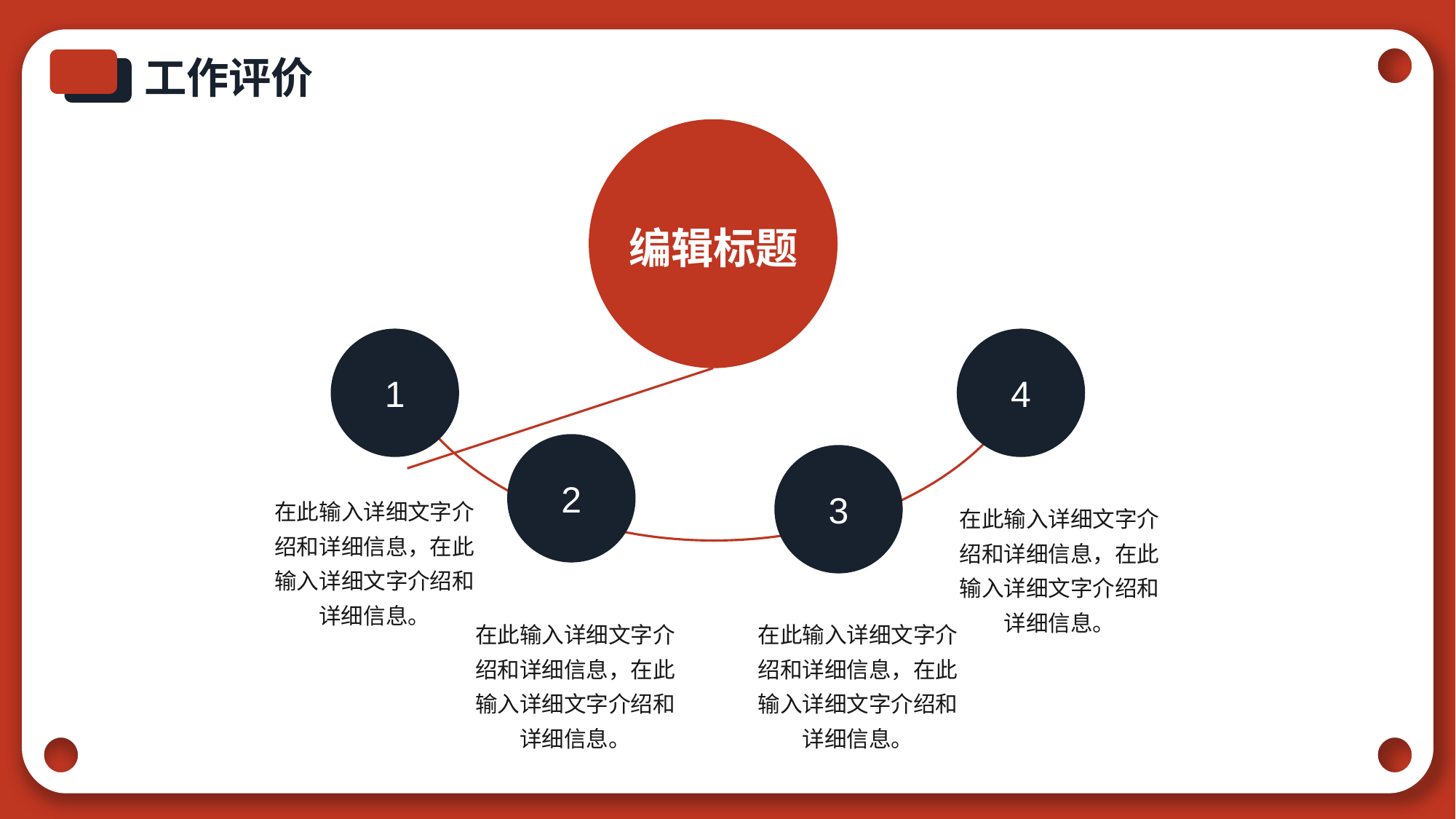

工作评价

编辑标题
1
4

2
3
在此输入详细文字介绍和详细信息，在此输入详细文字介绍和详细信息。
在此输入详细文字介绍和详细信息，在此输入详细文字介绍和详细信息。
在此输入详细文字介绍和详细信息，在此输入详细文字介绍和详细信息。
在此输入详细文字介绍和详细信息，在此输入详细文字介绍和详细信息。